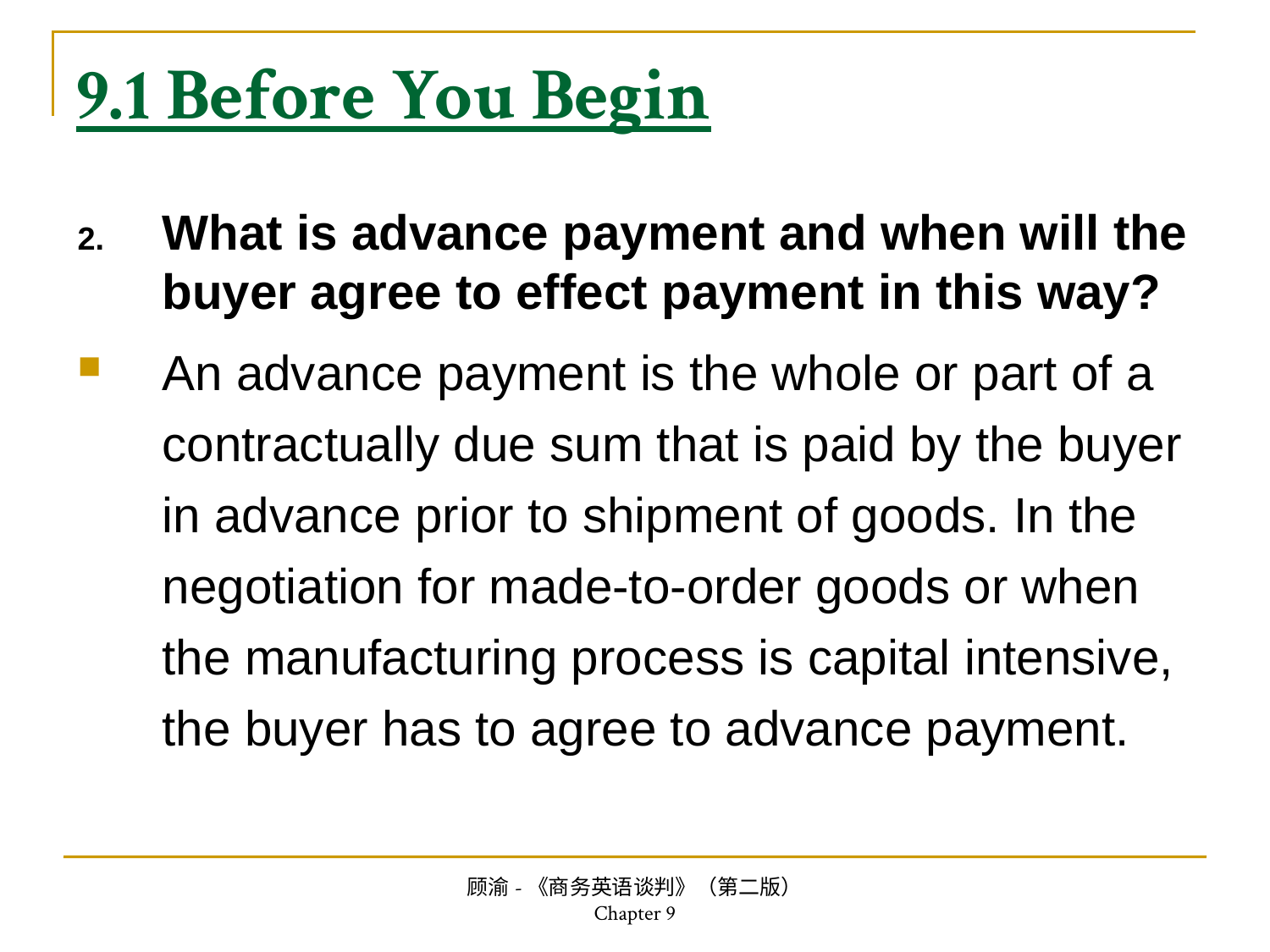

# 9.1 Before You Begin

What is advance payment and when will the buyer agree to effect payment in this way?
An advance payment is the whole or part of a contractually due sum that is paid by the buyer in advance prior to shipment of goods. In the negotiation for made-to-order goods or when the manufacturing process is capital intensive, the buyer has to agree to advance payment.

6
顾渝-《商务英语谈判》（第二版） Chapter 9